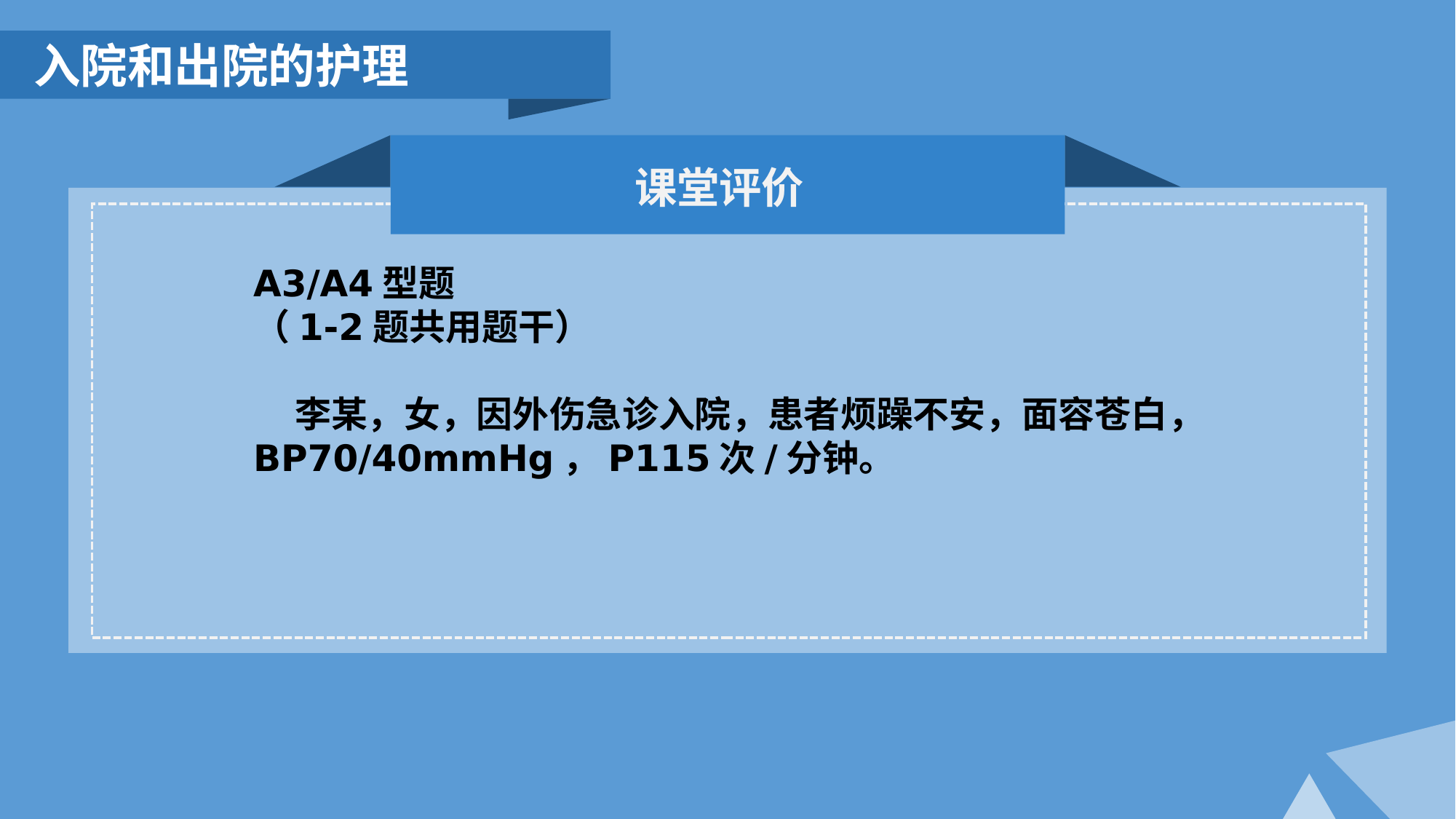

入院和出院的护理

课堂评价

A3/A4型题
（1-2题共用题干）

    李某，女，因外伤急诊入院，患者烦躁不安，面容苍白，BP70/40mmHg，P115次/分钟。